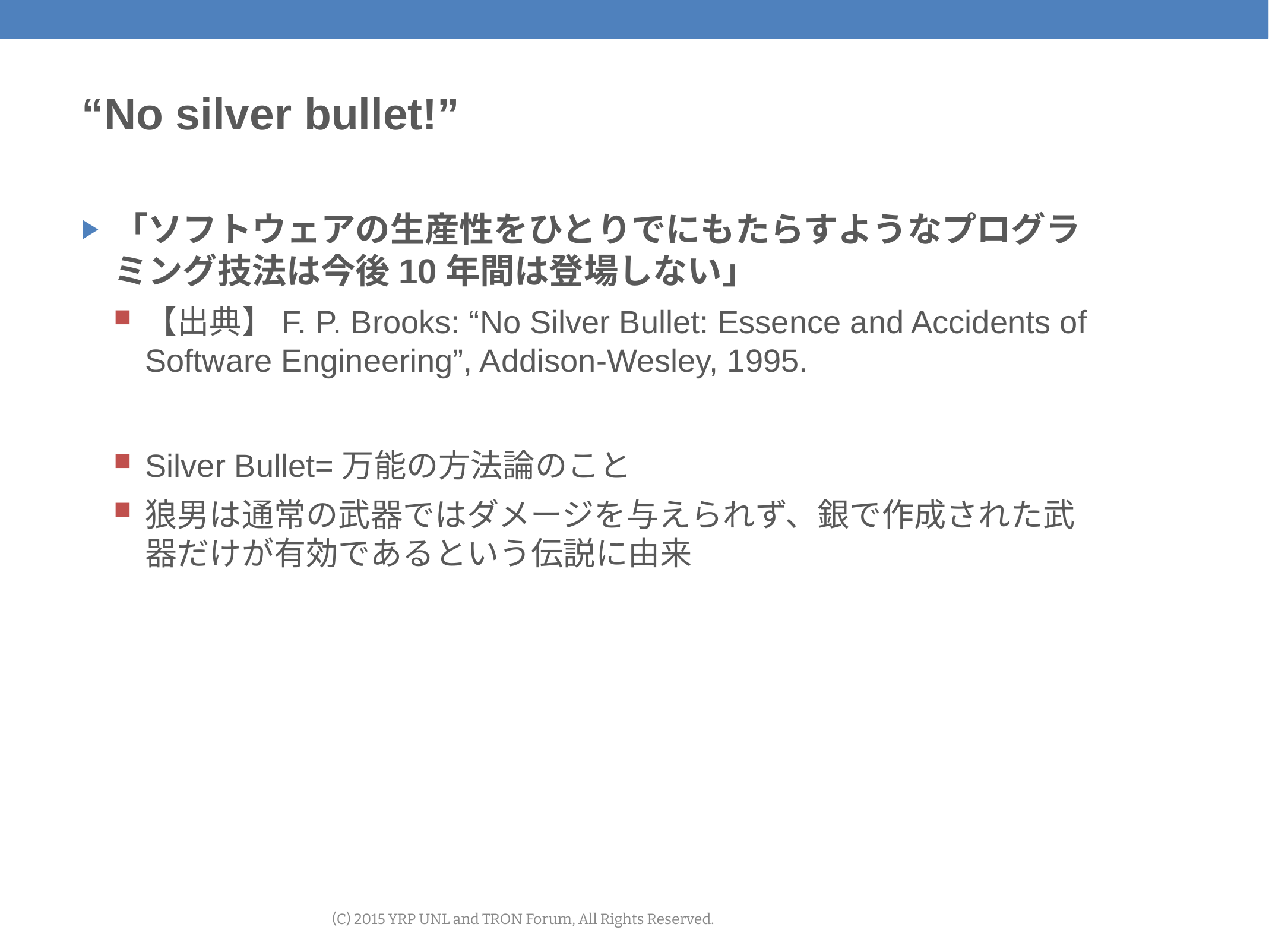

# “No silver bullet!”
「ソフトウェアの生産性をひとりでにもたらすようなプログラミング技法は今後10年間は登場しない」
【出典】F. P. Brooks: “No Silver Bullet: Essence and Accidents of Software Engineering”, Addison-Wesley, 1995.

Silver Bullet=万能の方法論のこと
狼男は通常の武器ではダメージを与えられず、銀で作成された武器だけが有効であるという伝説に由来
(C) 2015 YRP UNL and TRON Forum, All Rights Reserved.
15